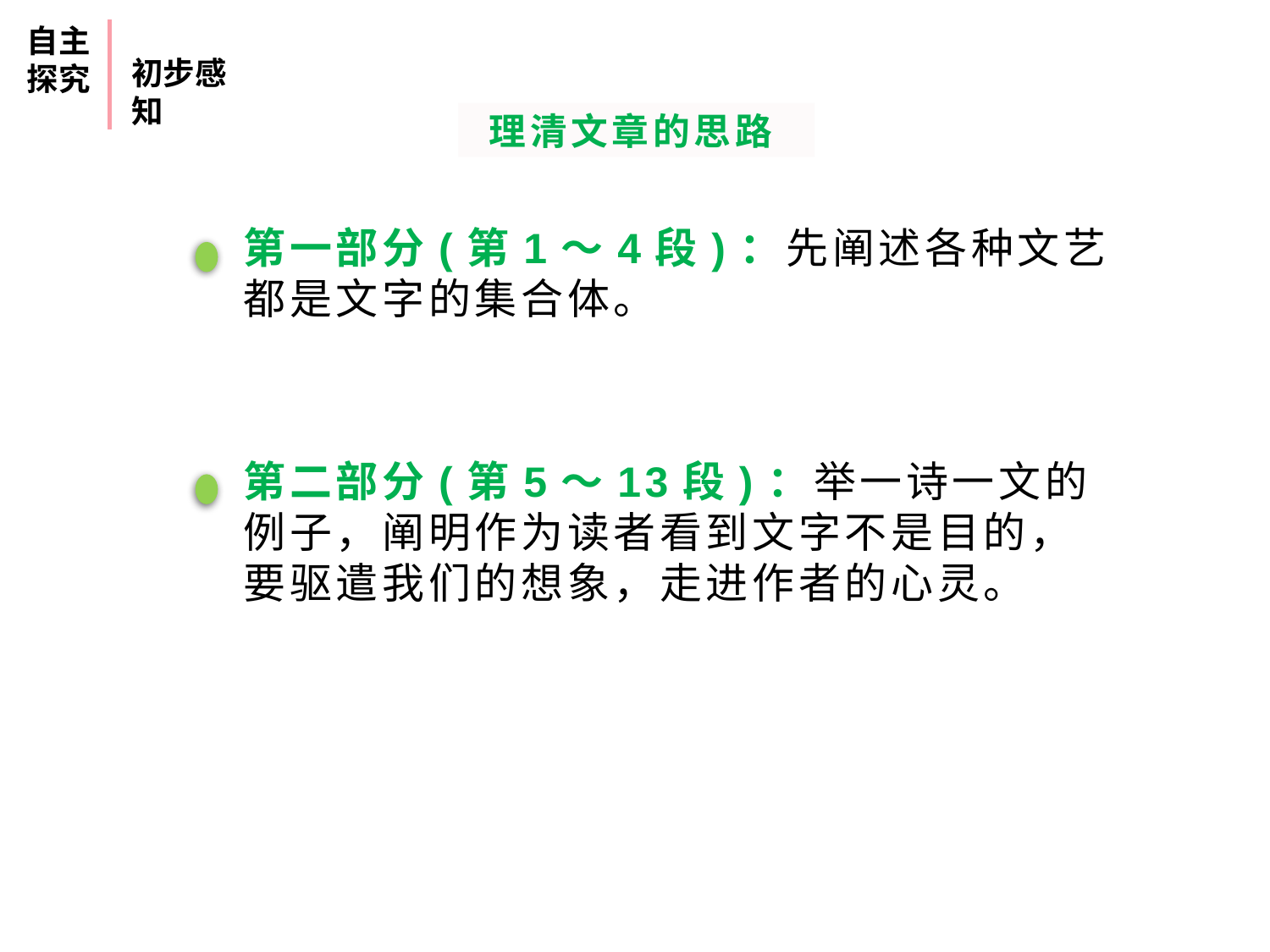

自主探究
初步感知
 理清文章的思路
第一部分(第1～4段)：先阐述各种文艺都是文字的集合体。

第二部分(第5～13段)：举一诗一文的例子，阐明作为读者看到文字不是目的，要驱遣我们的想象，走进作者的心灵。